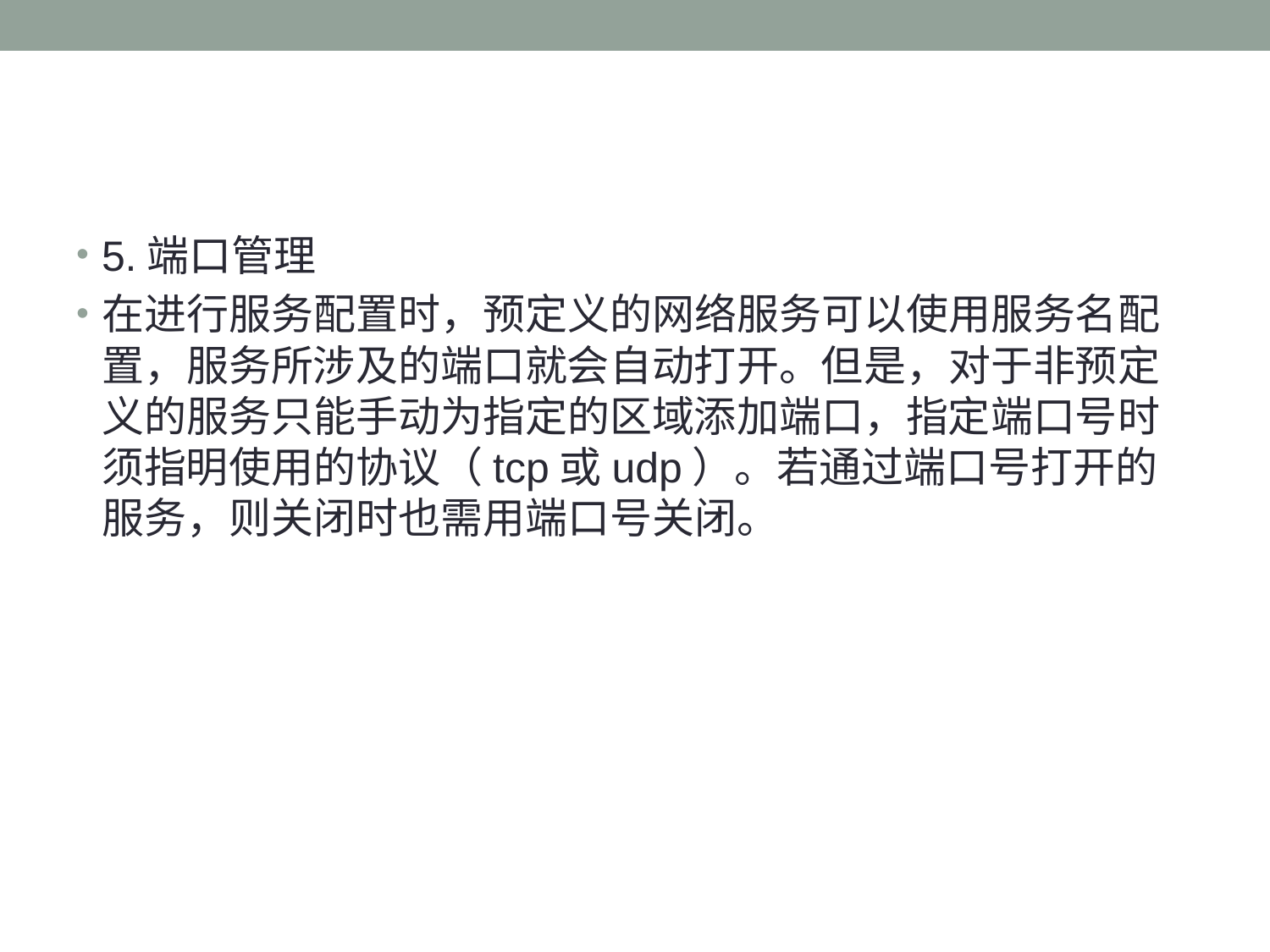

#
5.端口管理
在进行服务配置时，预定义的网络服务可以使用服务名配置，服务所涉及的端口就会自动打开。但是，对于非预定义的服务只能手动为指定的区域添加端口，指定端口号时须指明使用的协议（tcp或udp）。若通过端口号打开的服务，则关闭时也需用端口号关闭。